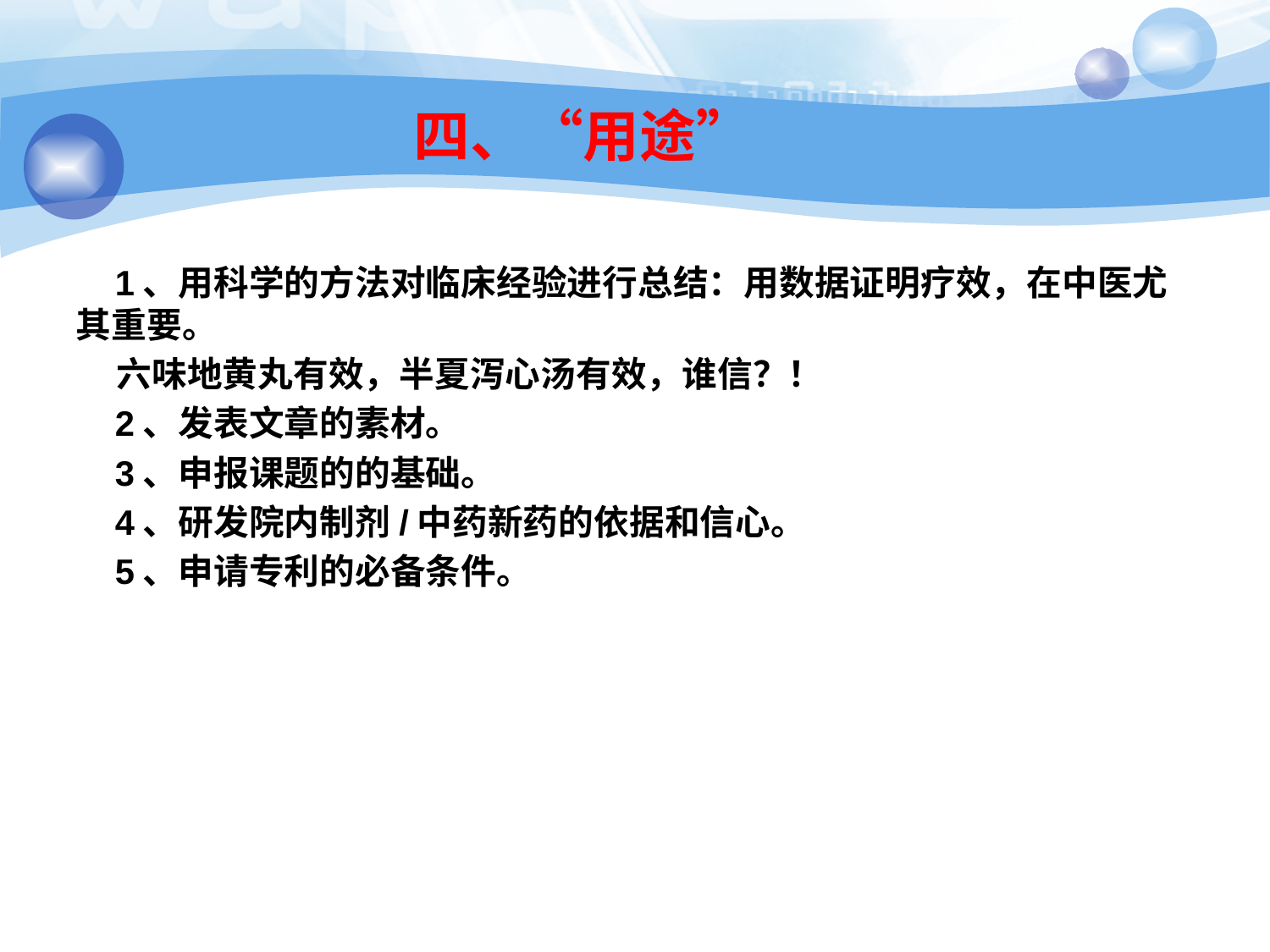

# 四、“用途”
    1、用科学的方法对临床经验进行总结：用数据证明疗效，在中医尤其重要。
    六味地黄丸有效，半夏泻心汤有效，谁信？！
    2、发表文章的素材。
    3、申报课题的的基础。
    4、研发院内制剂/中药新药的依据和信心。
    5、申请专利的必备条件。